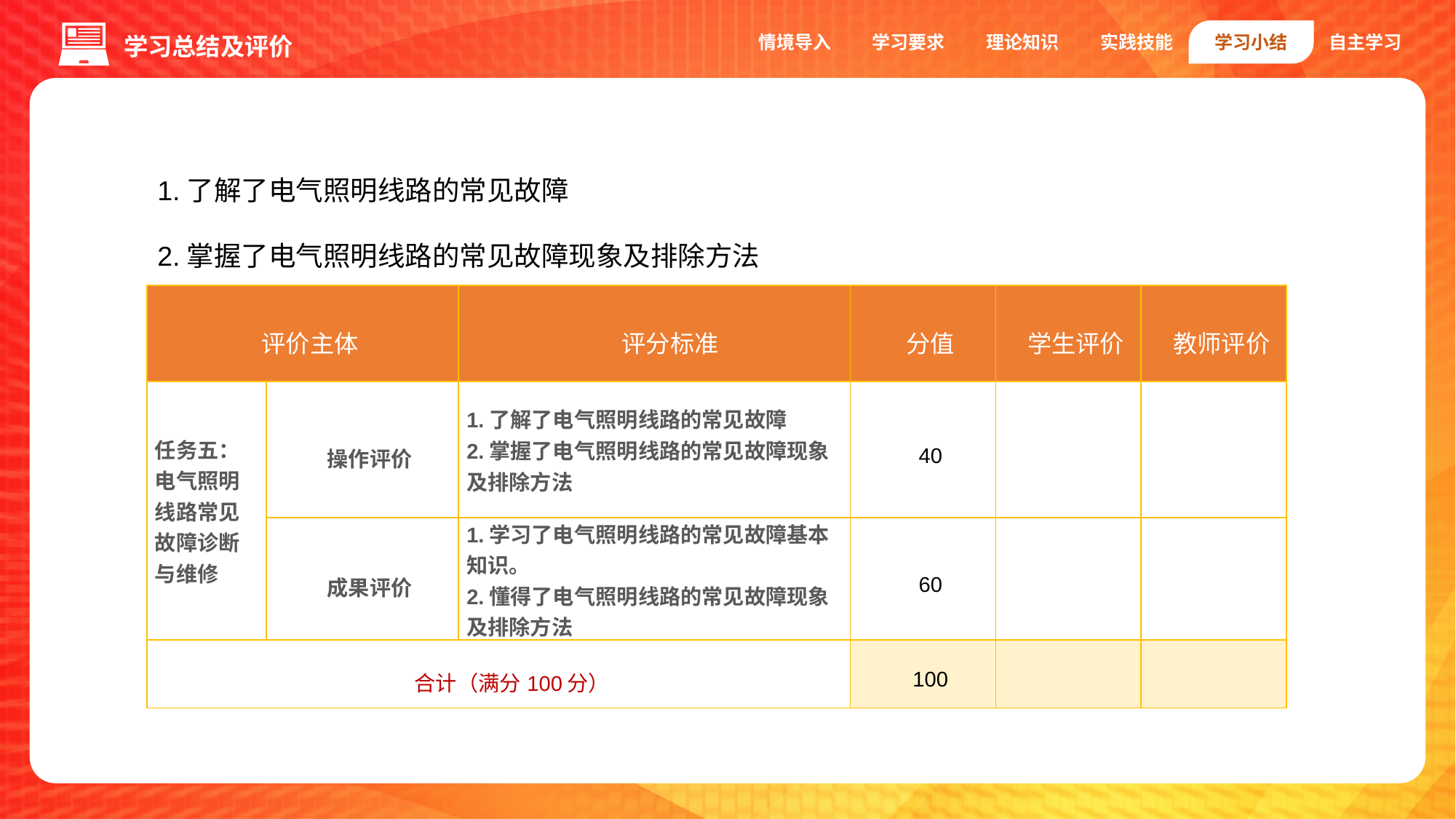

情境导入
学习要求
理论知识
实践技能
学习小结
自主学习

学习总结及评价
1.了解了电气照明线路的常见故障
2.掌握了电气照明线路的常见故障现象及排除方法
| 评价主体 |  | 评分标准 | 分值 | 学生评价 | 教师评价 |
| --- | --- | --- | --- | --- | --- |
| 任务五： 电气照明线路常见故障诊断与维修 | 操作评价 | 1.了解了电气照明线路的常见故障 2.掌握了电气照明线路的常见故障现象及排除方法 | 40 |  |  |
|  | 成果评价 | 1.学习了电气照明线路的常见故障基本知识。 2.懂得了电气照明线路的常见故障现象及排除方法 | 60 |  |  |
| 合计（满分100分） |  |  | 100 |  |  |